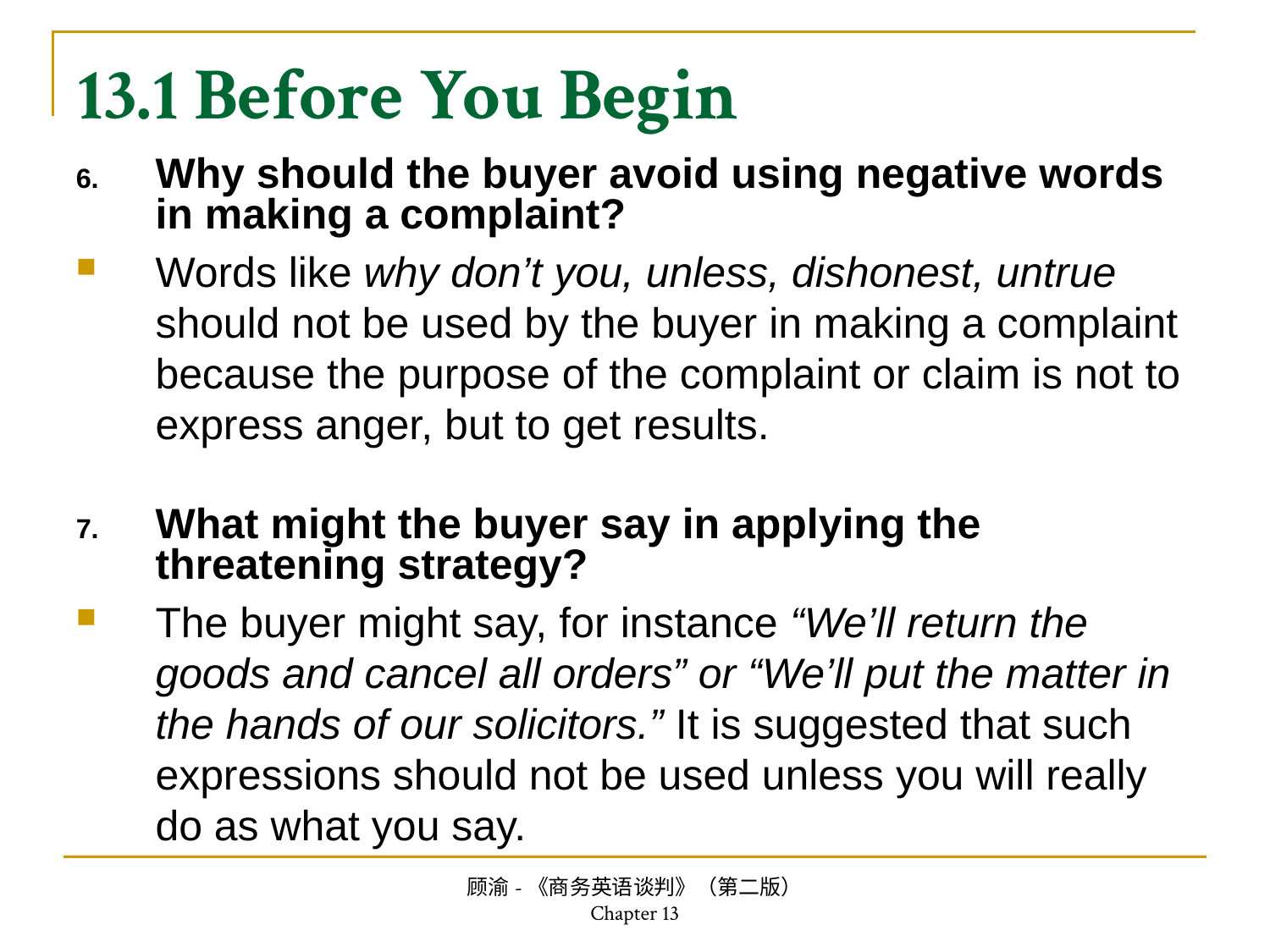

# 13.1 Before You Begin
Why should the buyer avoid using negative words in making a complaint?
Words like why don’t you, unless, dishonest, untrue should not be used by the buyer in making a complaint because the purpose of the complaint or claim is not to express anger, but to get results.

What might the buyer say in applying the threatening strategy?
The buyer might say, for instance “We’ll return the goods and cancel all orders” or “We’ll put the matter in the hands of our solicitors.” It is suggested that such expressions should not be used unless you will really do as what you say.

9
顾渝-《商务英语谈判》（第二版） Chapter 13